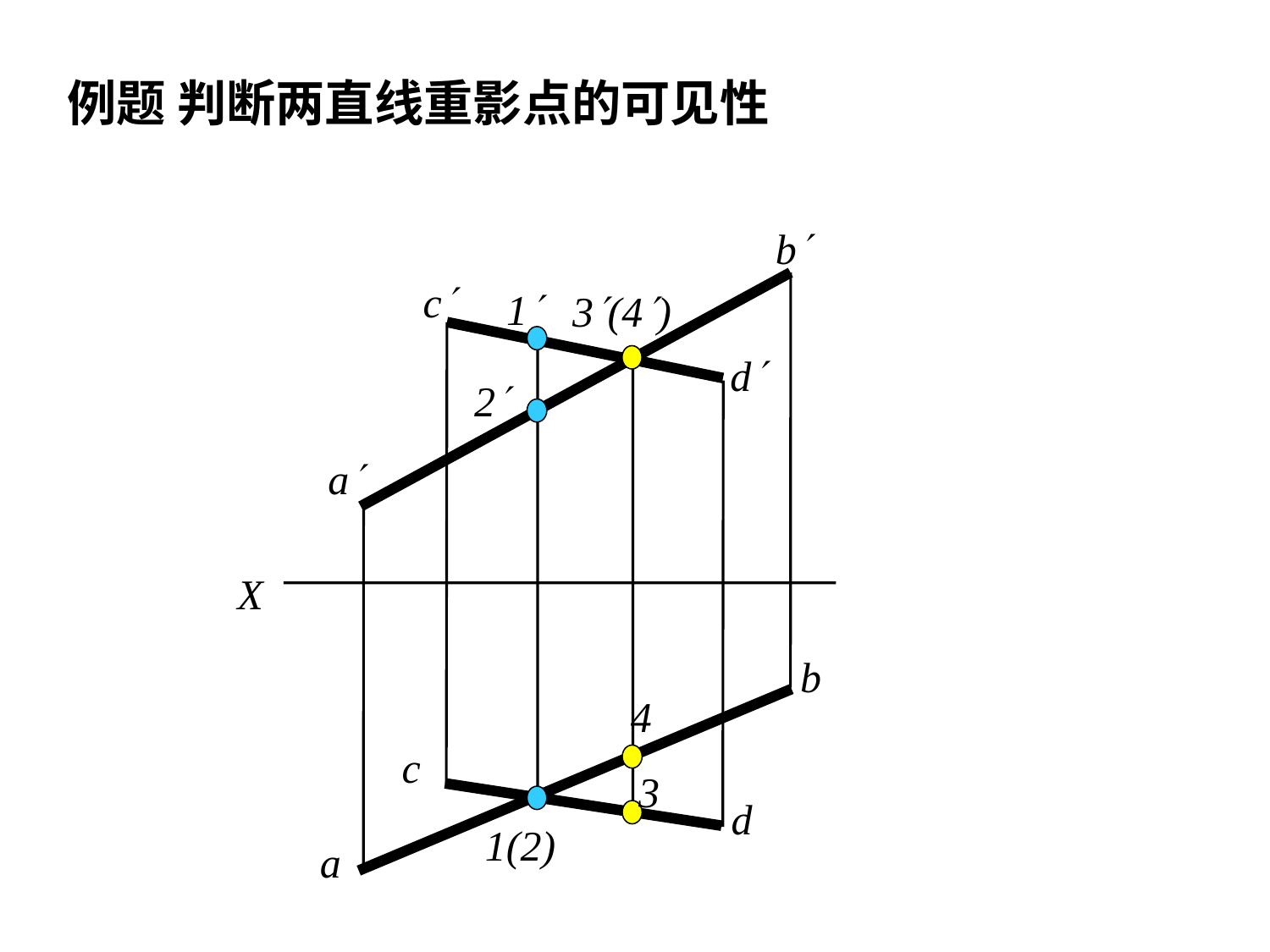

例题 判断两直线重影点的可见性
b′
c′

d′
a′

X
b

c

d
a

1′

2′

1(2)

3′(4′)

4

3